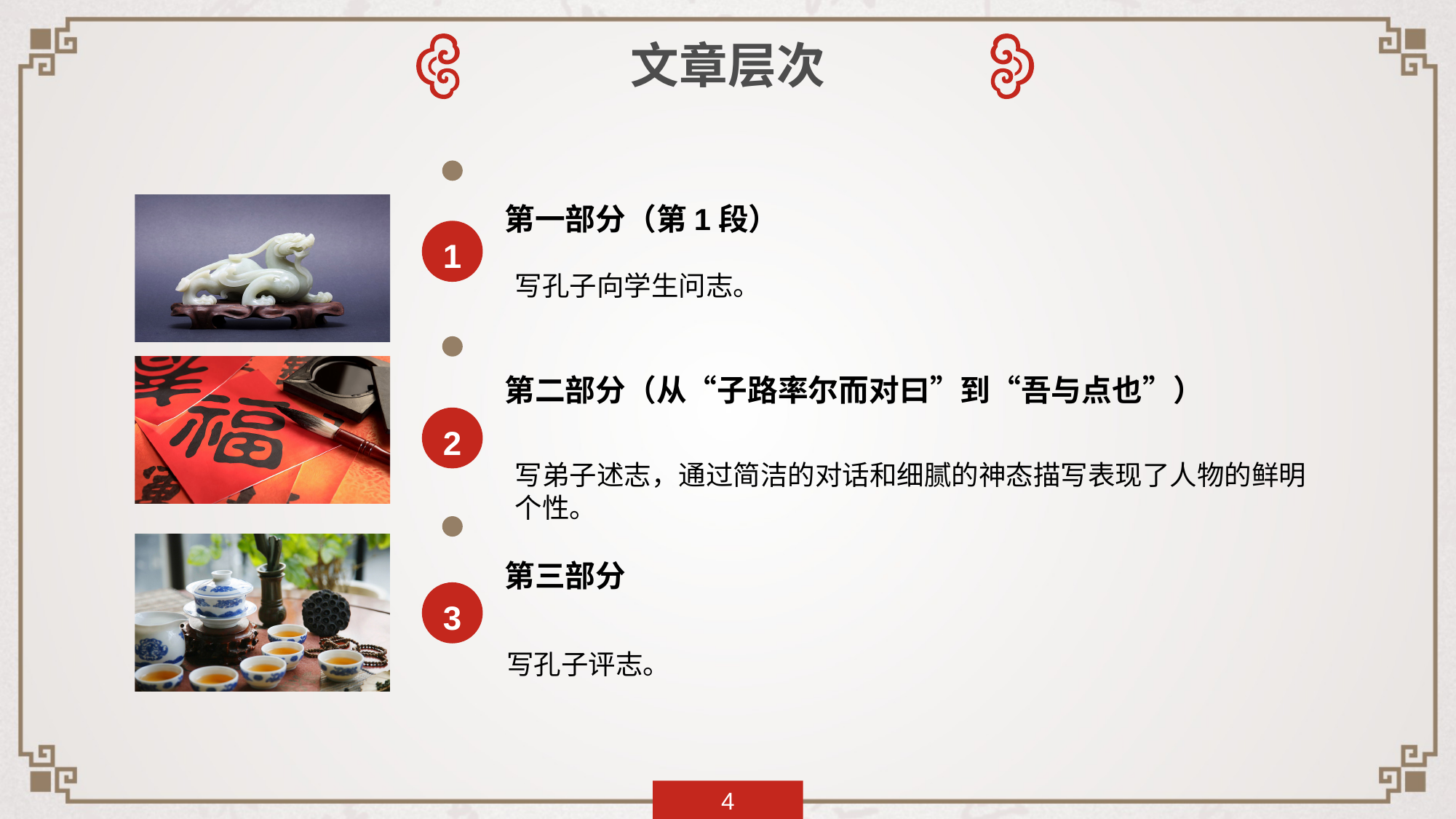

文章层次

第一部分（第1段）
1
写孔子向学生问志。

第二部分（从“子路率尔而对曰”到“吾与点也”）
2
写弟子述志，通过简洁的对话和细腻的神态描写表现了人物的鲜明个性。

第三部分
3
写孔子评志。